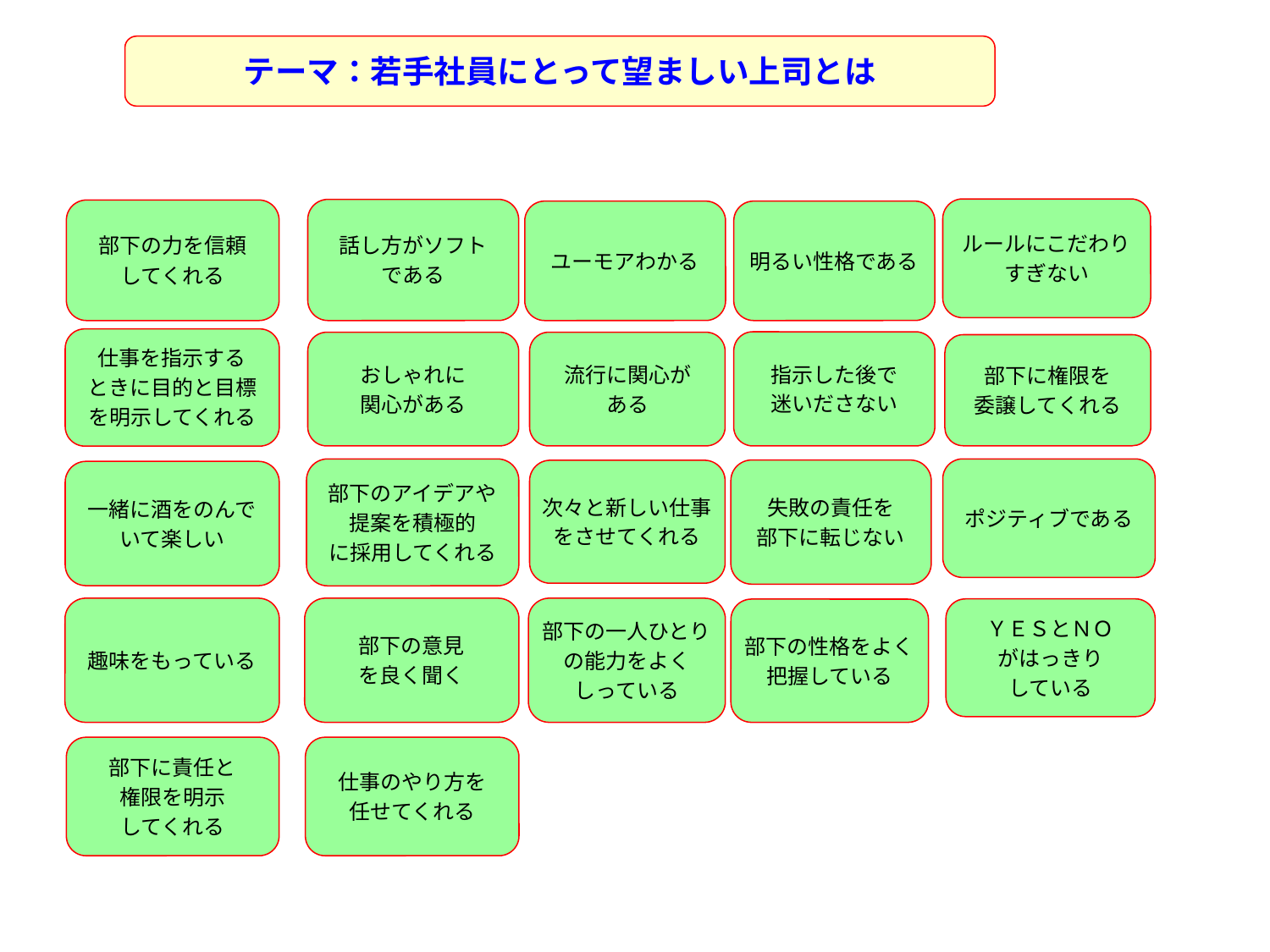

テーマ：若手社員にとって望ましい上司とは
ルールにこだわり
すぎない
話し方がソフト
である
部下の力を信頼
してくれる
ユーモアわかる
明るい性格である
仕事を指示する
ときに目的と目標
を明示してくれる
指示した後で
迷いださない
おしゃれに
関心がある
流行に関心が
ある
部下に権限を
委譲してくれる
部下のアイデアや
提案を積極的
に採用してくれる
ポジティブである
失敗の責任を
部下に転じない
次々と新しい仕事
をさせてくれる
一緒に酒をのんで
いて楽しい
趣味をもっている
部下の意見
を良く聞く
部下の一人ひとり
の能力をよく
しっている
ＹＥＳとＮＯ
がはっきり
している
部下の性格をよく
把握している
部下に責任と
権限を明示
してくれる
仕事のやり方を
任せてくれる